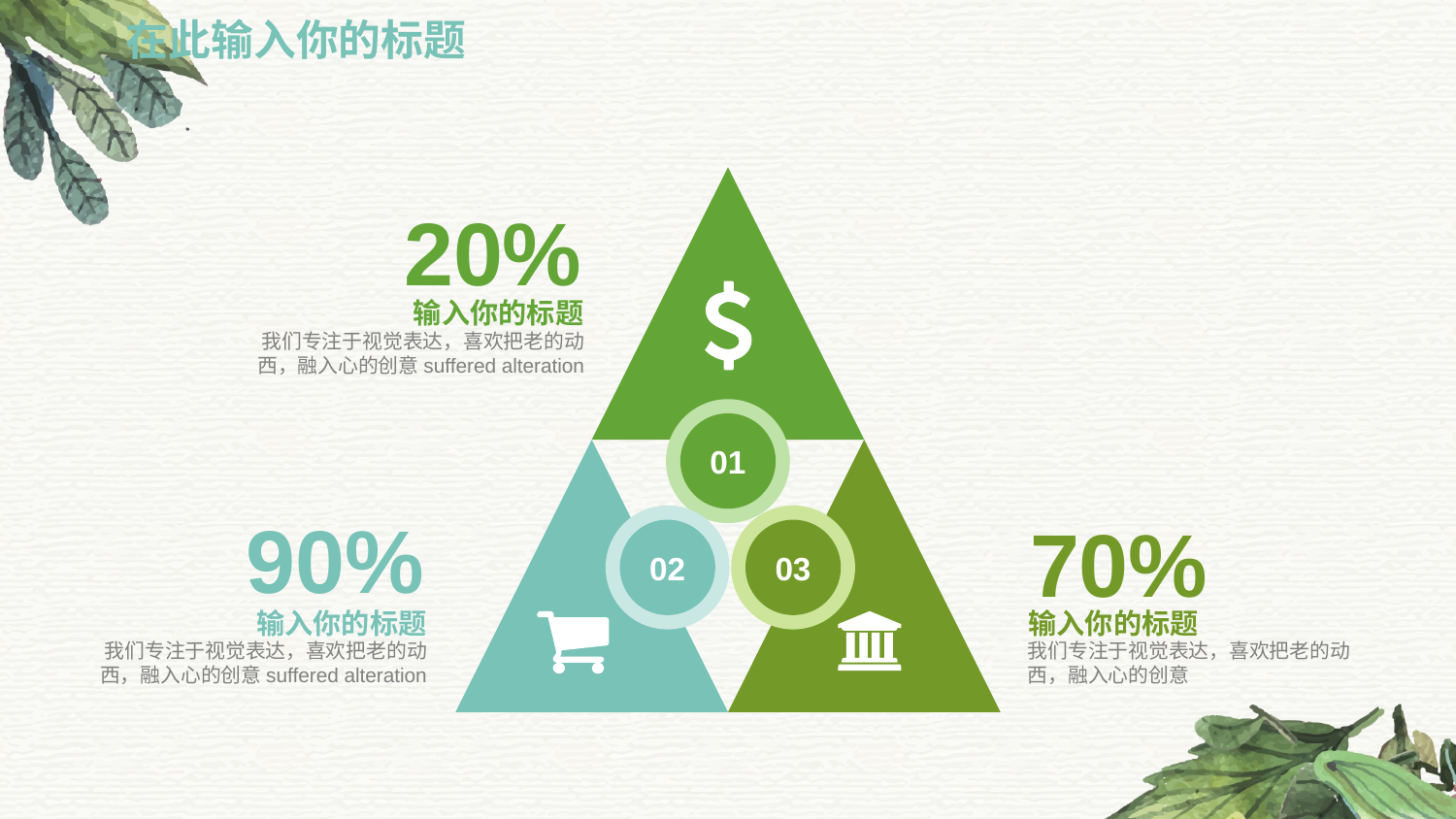

在此输入你的标题

20%

输入你的标题
我们专注于视觉表达，喜欢把老的动西，融入心的创意suffered alteration

01

90%

02

03
70%
输入你的标题
我们专注于视觉表达，喜欢把老的动西，融入心的创意suffered alteration
输入你的标题
我们专注于视觉表达，喜欢把老的动西，融入心的创意